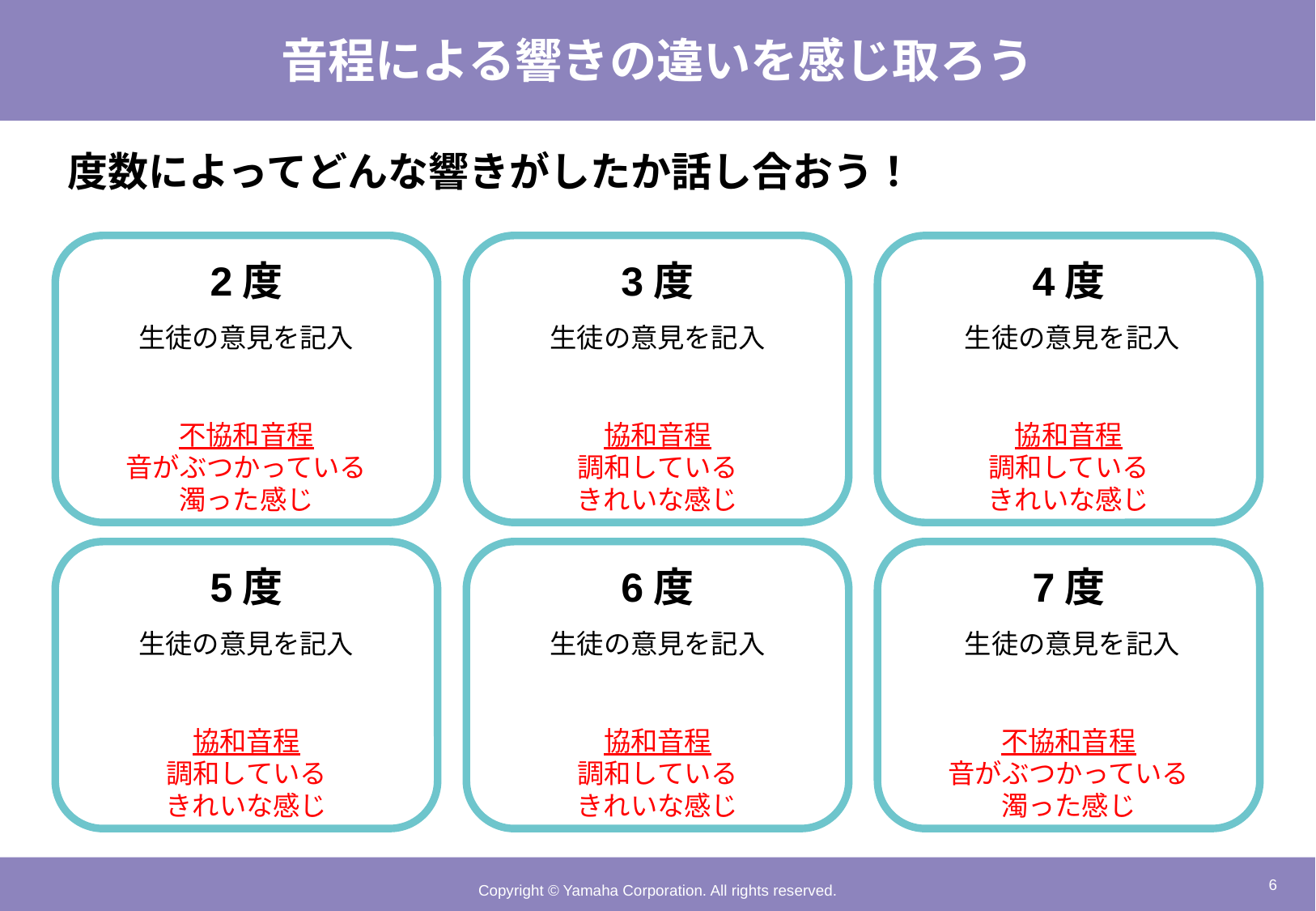

# 音程による響きの違いを感じ取ろう
度数によってどんな響きがしたか話し合おう！
2度
3度
4度
生徒の意見を記入
生徒の意見を記入
生徒の意見を記入
不協和音程
音がぶつかっている
濁った感じ
協和音程
調和している
きれいな感じ
協和音程
調和している
きれいな感じ
5度
6度
7度
生徒の意見を記入
生徒の意見を記入
生徒の意見を記入
協和音程
調和している
きれいな感じ
協和音程
調和している
きれいな感じ
不協和音程
音がぶつかっている
濁った感じ
6